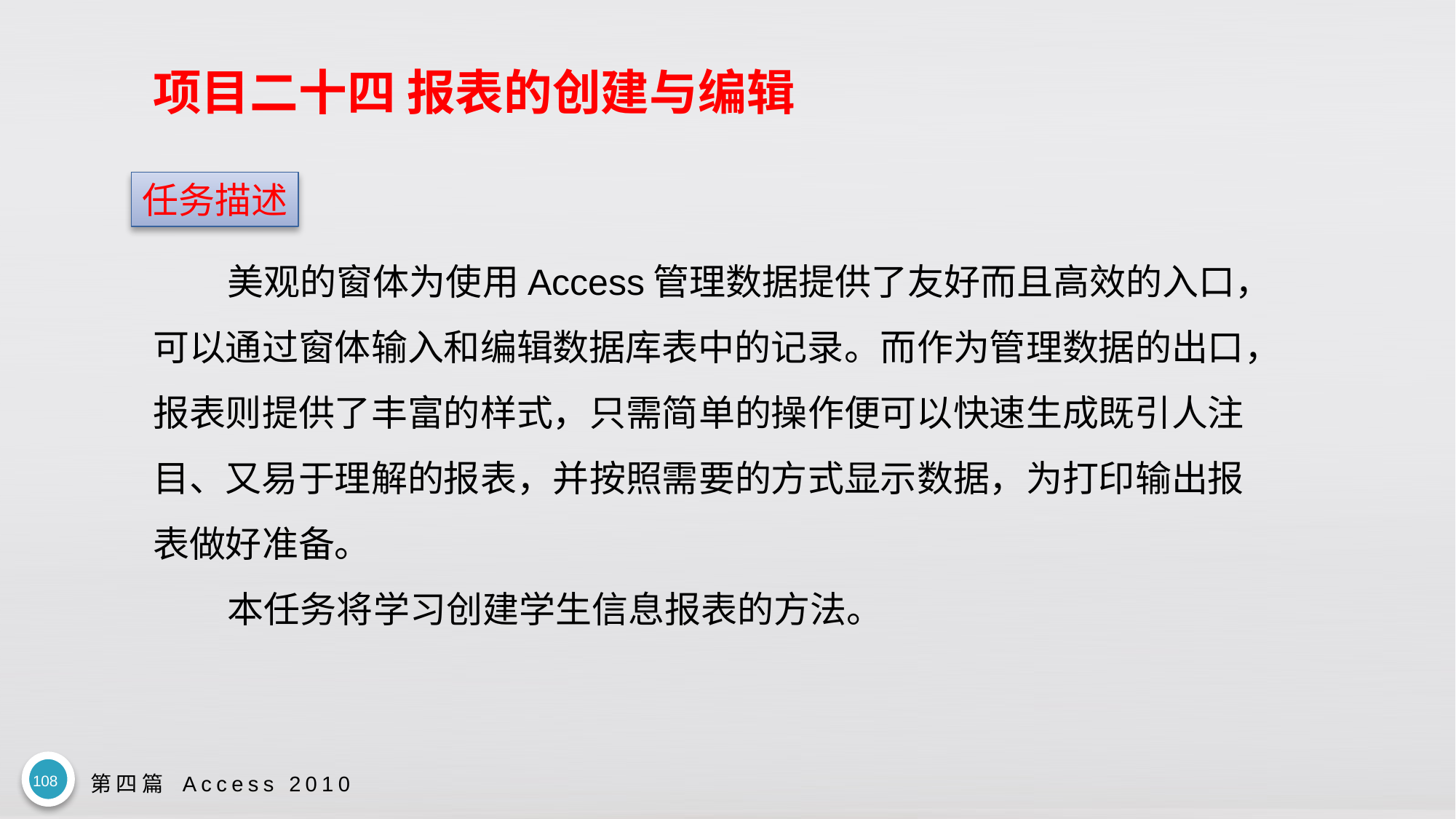

# 项目二十四 报表的创建与编辑
任务描述
美观的窗体为使用Access管理数据提供了友好而且高效的入口，可以通过窗体输入和编辑数据库表中的记录。而作为管理数据的出口，报表则提供了丰富的样式，只需简单的操作便可以快速生成既引人注目、又易于理解的报表，并按照需要的方式显示数据，为打印输出报表做好准备。
本任务将学习创建学生信息报表的方法。
108